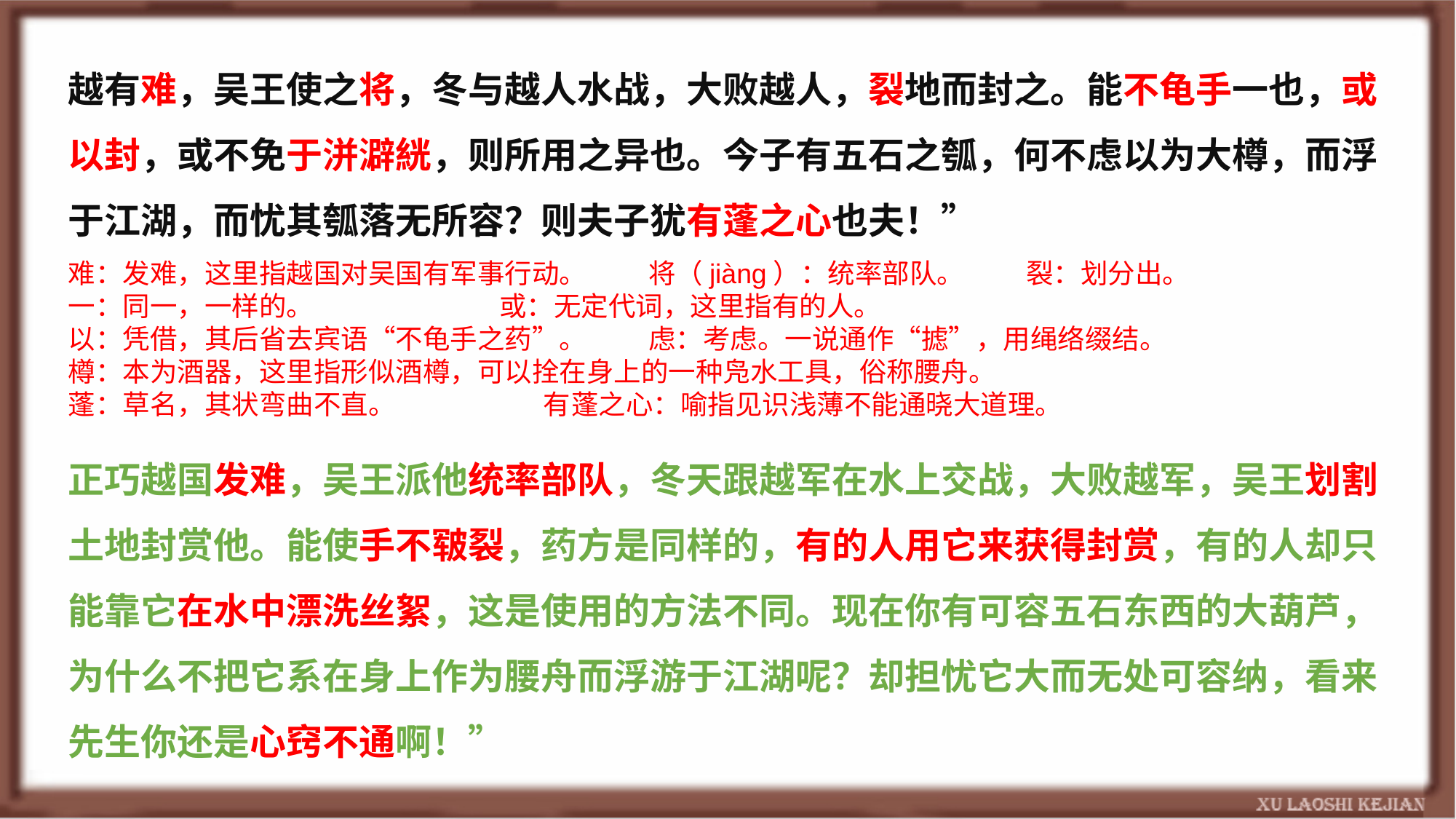

越有难，吴王使之将，冬与越人水战，大败越人，裂地而封之。能不龟手一也，或以封，或不免于洴澼絖，则所用之异也。今子有五石之瓠，何不虑以为大樽，而浮于江湖，而忧其瓠落无所容？则夫子犹有蓬之心也夫！”
难：发难，这里指越国对吴国有军事行动。          将（jiàng）：统率部队。          裂：划分出。
一：同一，一样的。                              或：无定代词，这里指有的人。
以：凭借，其后省去宾语“不龟手之药”。          虑：考虑。一说通作“摅”，用绳络缀结。
樽：本为酒器，这里指形似酒樽，可以拴在身上的一种凫水工具，俗称腰舟。
蓬：草名，其状弯曲不直。                        有蓬之心：喻指见识浅薄不能通晓大道理。
正巧越国发难，吴王派他统率部队，冬天跟越军在水上交战，大败越军，吴王划割土地封赏他。能使手不皲裂，药方是同样的，有的人用它来获得封赏，有的人却只能靠它在水中漂洗丝絮，这是使用的方法不同。现在你有可容五石东西的大葫芦，为什么不把它系在身上作为腰舟而浮游于江湖呢？却担忧它大而无处可容纳，看来先生你还是心窍不通啊！”